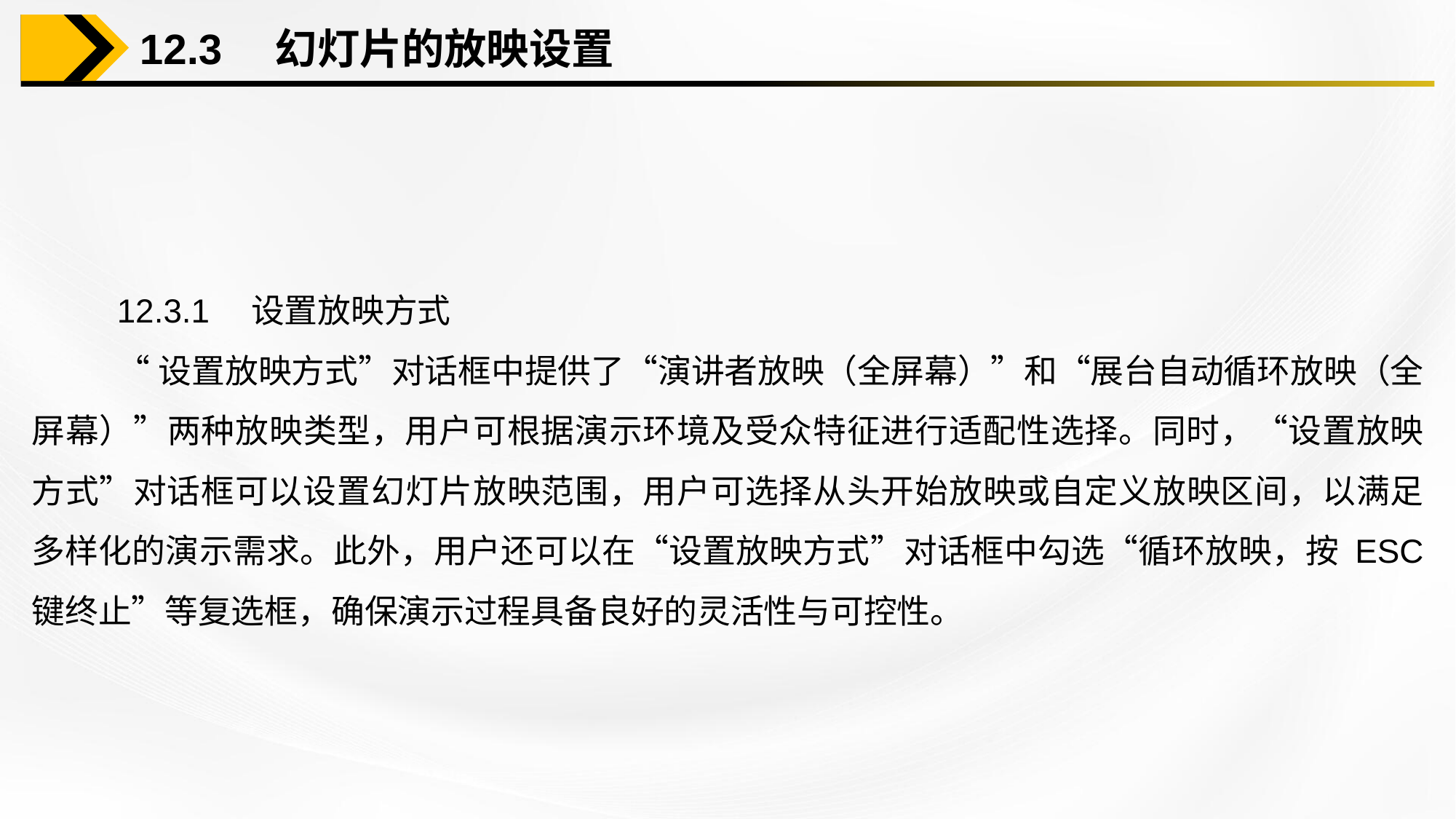

12.3　幻灯片的放映设置
12.3.1　设置放映方式
“设置放映方式”对话框中提供了“演讲者放映（全屏幕）”和“展台自动循环放映（全屏幕）”两种放映类型，用户可根据演示环境及受众特征进行适配性选择。同时，“设置放映方式”对话框可以设置幻灯片放映范围，用户可选择从头开始放映或自定义放映区间，以满足多样化的演示需求。此外，用户还可以在“设置放映方式”对话框中勾选“循环放映，按 ESC 键终止”等复选框，确保演示过程具备良好的灵活性与可控性。